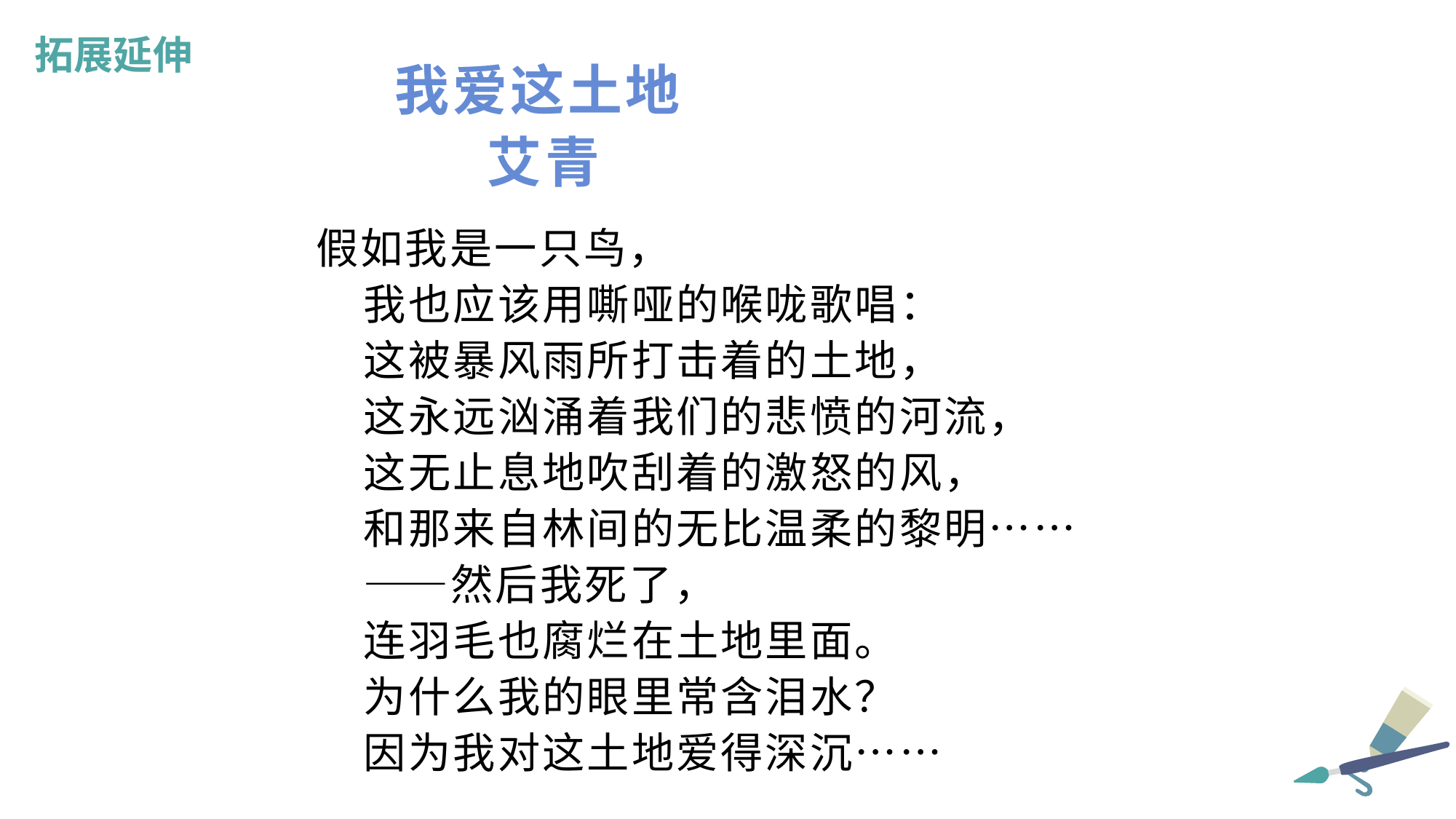

拓展延伸
我爱这土地
      艾青
     假如我是一只鸟，
　　我也应该用嘶哑的喉咙歌唱：
　　这被暴风雨所打击着的土地，
　　这永远汹涌着我们的悲愤的河流，
　　这无止息地吹刮着的激怒的风，
　　和那来自林间的无比温柔的黎明……
　　——然后我死了，
　　连羽毛也腐烂在土地里面。
　　为什么我的眼里常含泪水？
　　因为我对这土地爱得深沉……